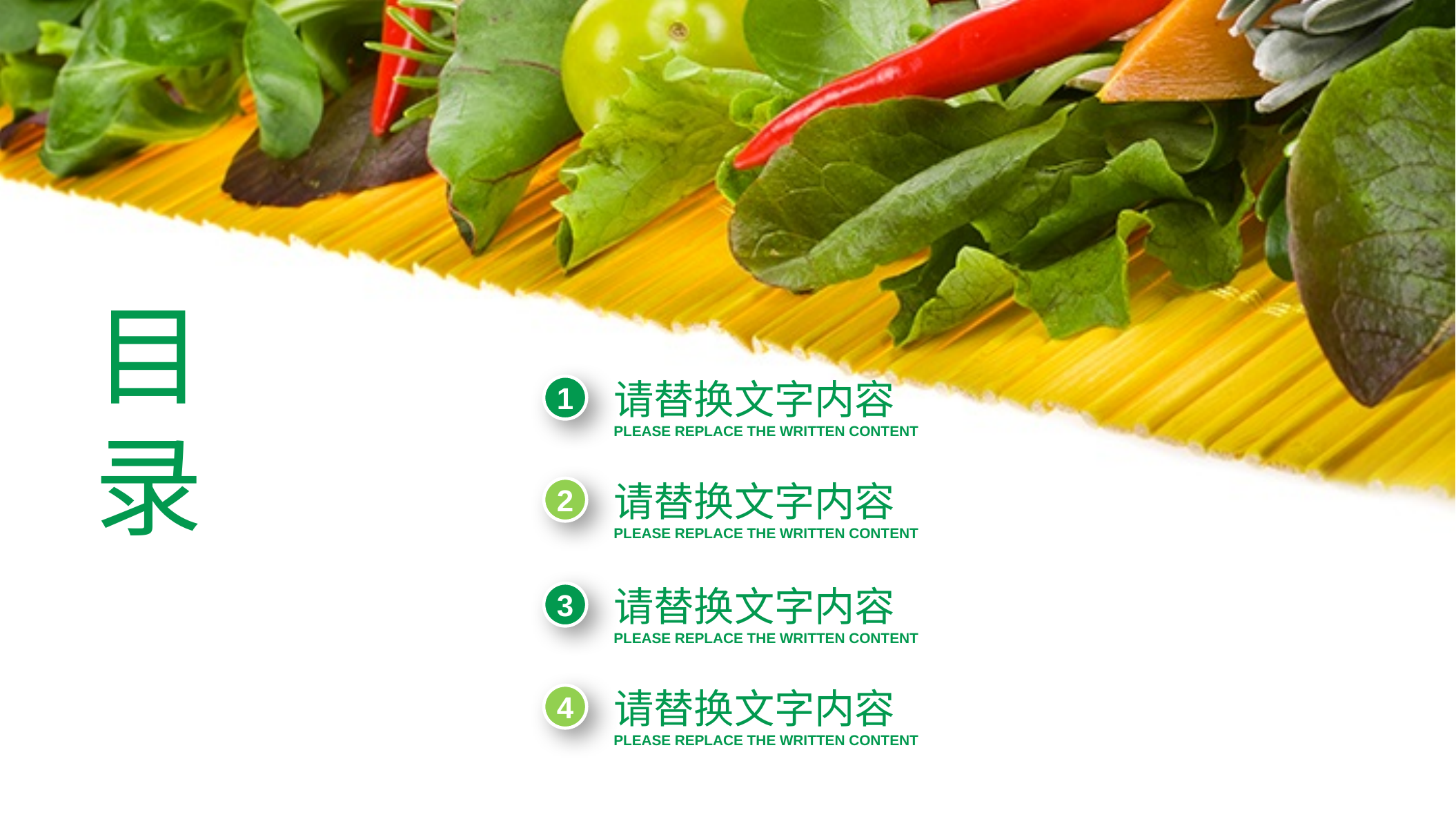

目录
请替换文字内容
PLEASE REPLACE THE WRITTEN CONTENT
1
请替换文字内容
PLEASE REPLACE THE WRITTEN CONTENT
2
请替换文字内容
PLEASE REPLACE THE WRITTEN CONTENT
3
请替换文字内容
PLEASE REPLACE THE WRITTEN CONTENT
4